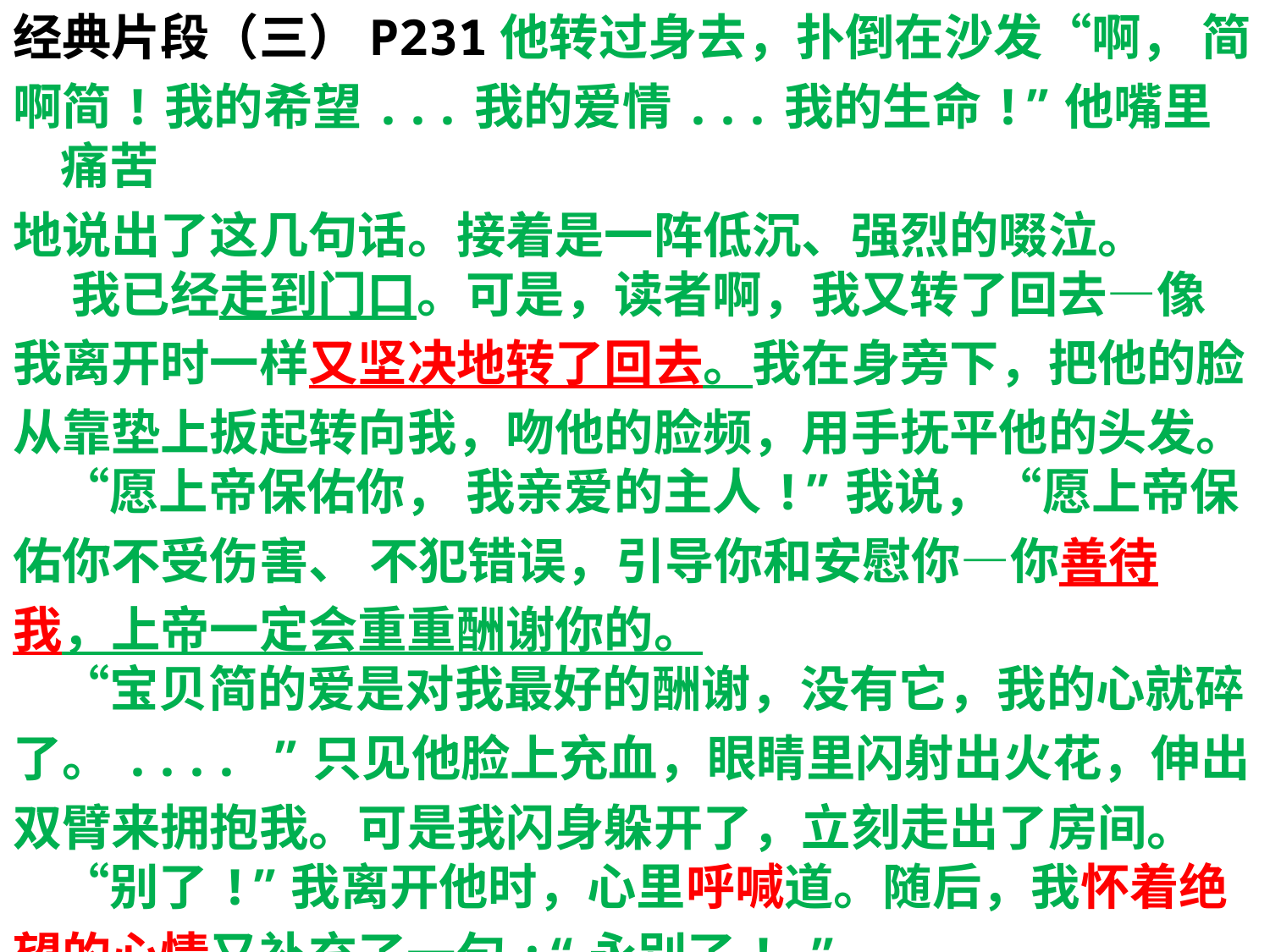

经典片段（三）P231他转过身去，扑倒在沙发“啊， 简
啊简!我的希望...我的爱情...我的生命!”他嘴里痛苦
地说出了这几句话。接着是一阵低沉、强烈的啜泣。
 我已经走到门口。可是，读者啊，我又转了回去—像
我离开时一样又坚决地转了回去。我在身旁下，把他的脸
从靠垫上扳起转向我，吻他的脸频，用手抚平他的头发。
“愿上帝保佑你， 我亲爱的主人!”我说，“愿上帝保
佑你不受伤害、 不犯错误，引导你和安慰你—你善待
我，上帝一定会重重酬谢你的。
“宝贝简的爱是对我最好的酬谢，没有它，我的心就碎
了。.... ”只见他脸上充血，眼睛里闪射出火花，伸出
双臂来拥抱我。可是我闪身躲开了，立刻走出了房间。“别了!”我离开他时，心里呼喊道。随后，我怀着绝
望的心情又补充了一句:“永别了! ”